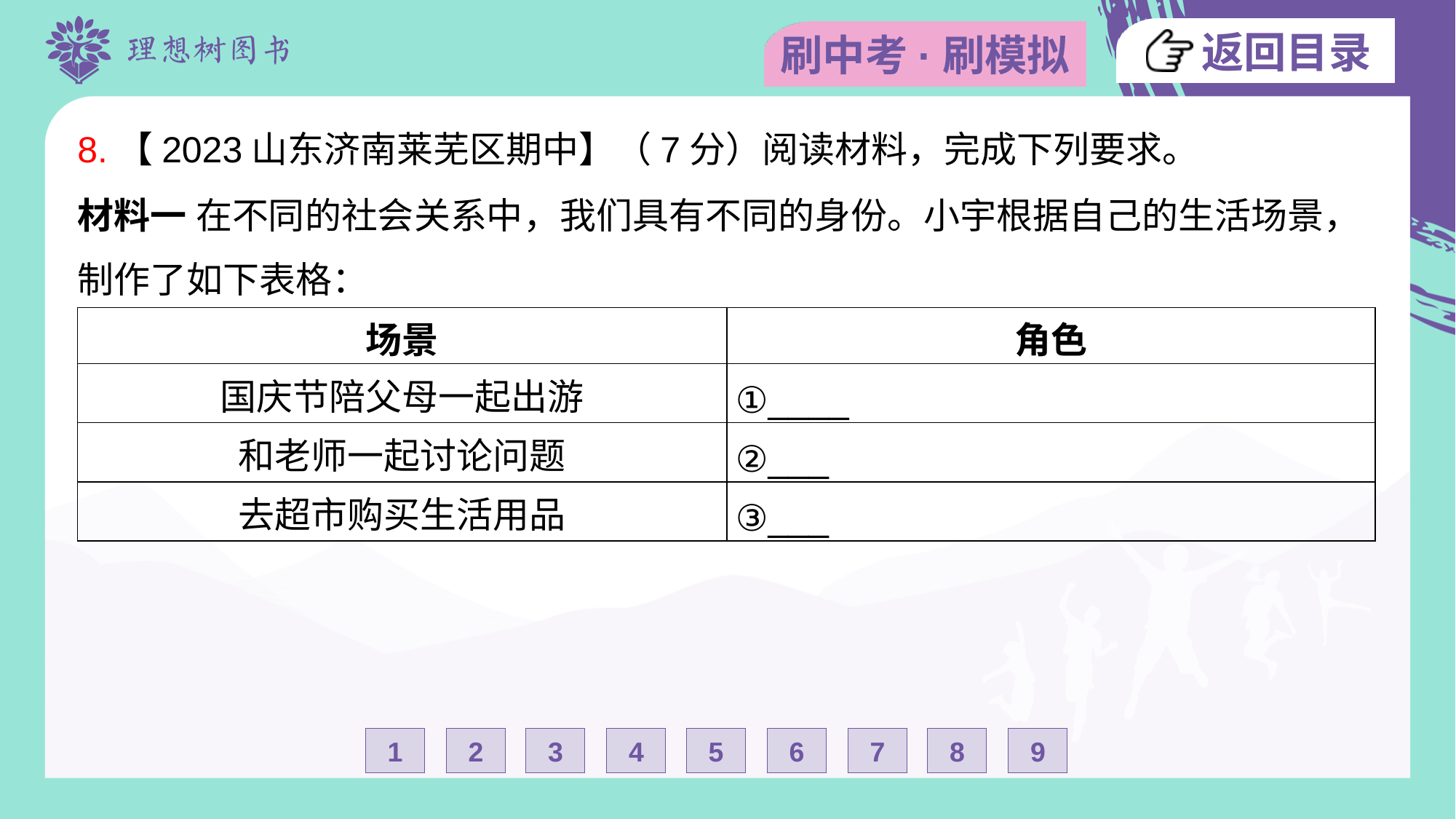

8.【2023山东济南莱芜区期中】（7分）阅读材料，完成下列要求。
材料一 在不同的社会关系中，我们具有不同的身份。小宇根据自己的生活场景，
制作了如下表格：
| 场景 | 角色 |
| --- | --- |
| 国庆节陪父母一起出游 | ①\_\_\_\_ |
| 和老师一起讨论问题 | ②\_\_\_ |
| 去超市购买生活用品 | ③\_\_\_ |